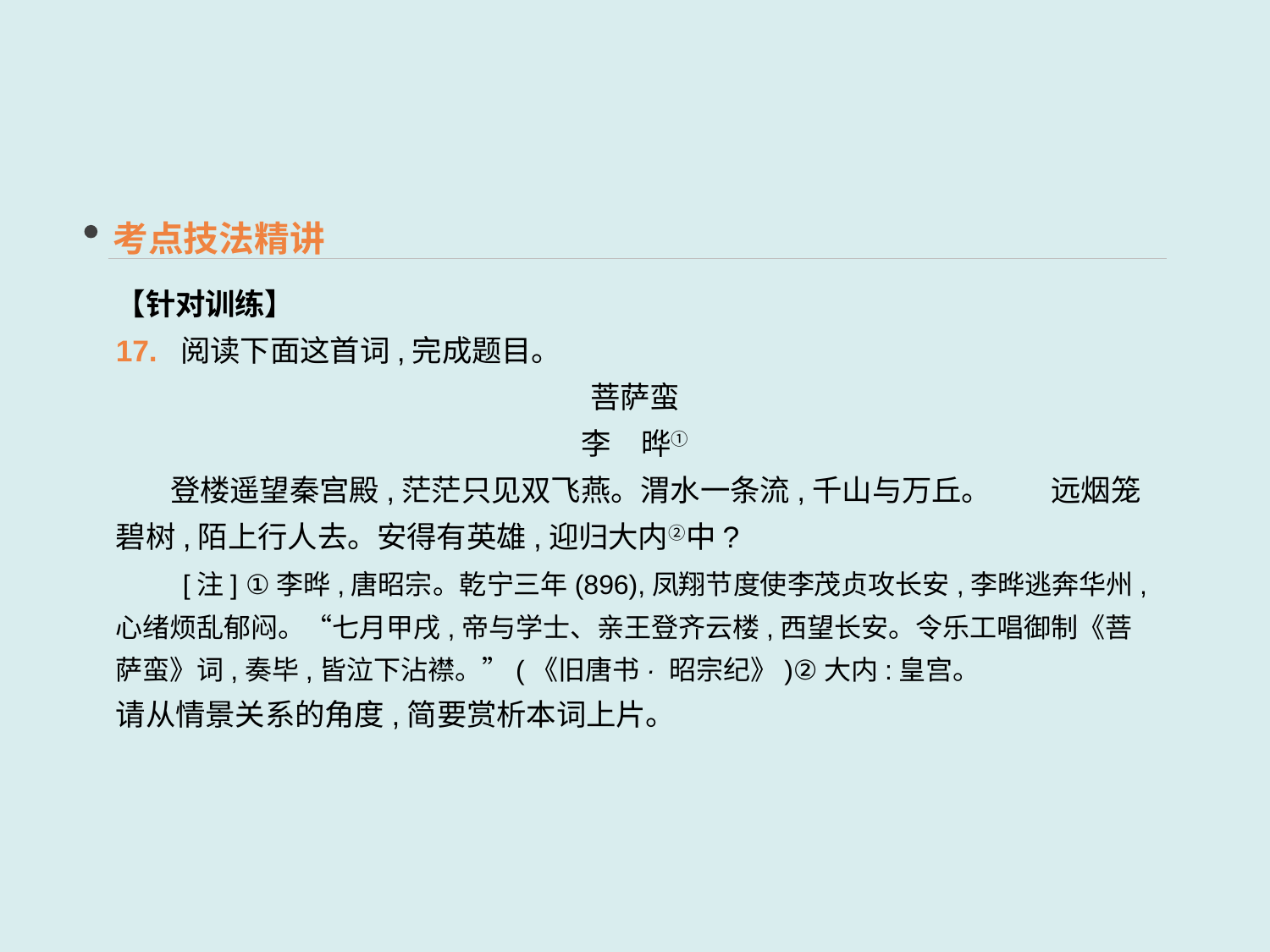

考点技法精讲

【针对训练】
17.  阅读下面这首词,完成题目。
菩萨蛮
李　晔①
       登楼遥望秦宫殿,茫茫只见双飞燕。渭水一条流,千山与万丘。　　远烟笼碧树,陌上行人去。安得有英雄,迎归大内②中?
　　[注] ①李晔,唐昭宗。乾宁三年(896),凤翔节度使李茂贞攻长安,李晔逃奔华州,心绪烦乱郁闷。“七月甲戌,帝与学士、亲王登齐云楼,西望长安。令乐工唱御制《菩萨蛮》词,奏毕,皆泣下沾襟。”(《旧唐书· 昭宗纪》)②大内:皇宫。
请从情景关系的角度,简要赏析本词上片。